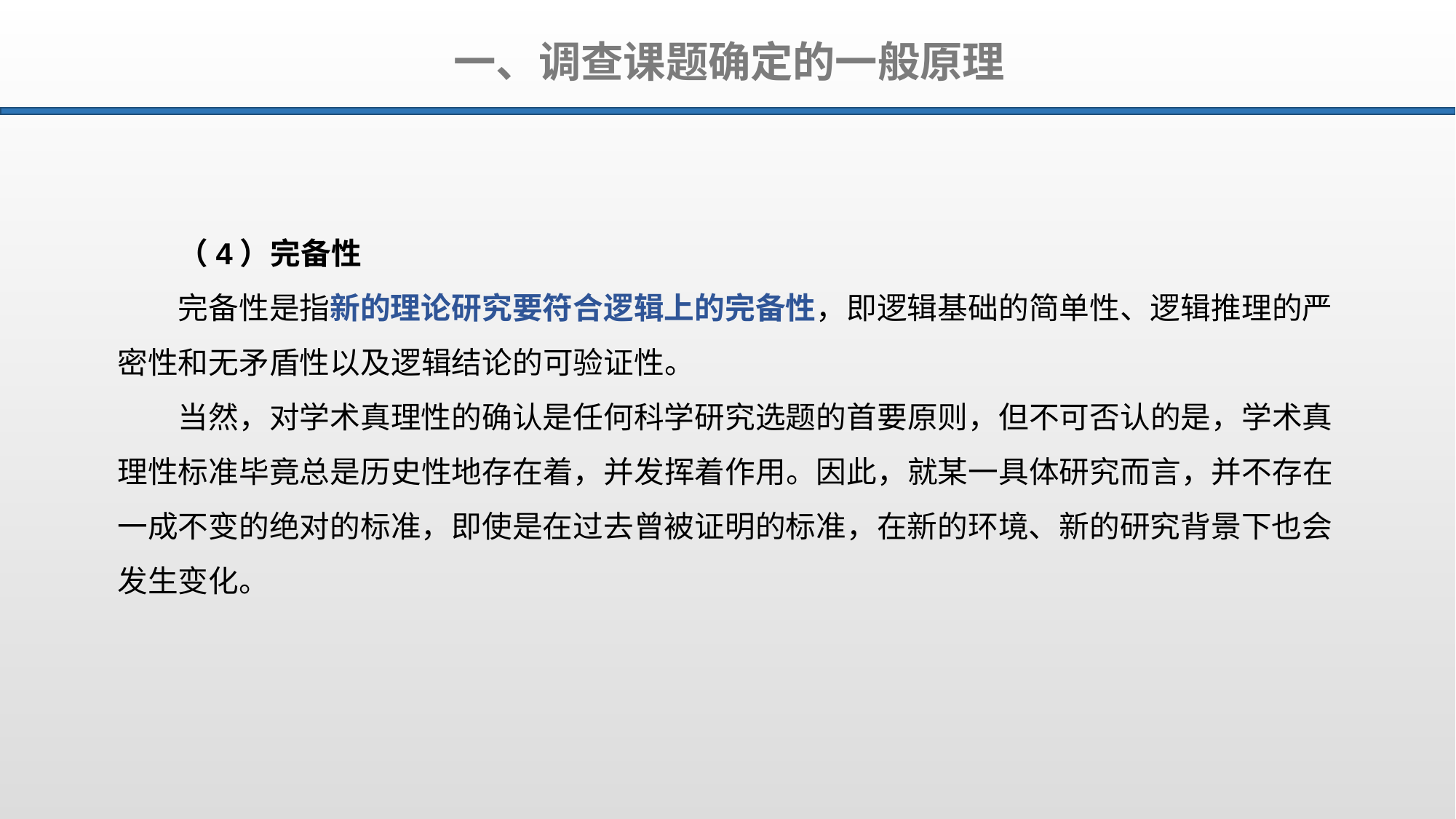

一、调查课题确定的一般原理

（4）完备性
完备性是指新的理论研究要符合逻辑上的完备性，即逻辑基础的简单性、逻辑推理的严密性和无矛盾性以及逻辑结论的可验证性。
当然，对学术真理性的确认是任何科学研究选题的首要原则，但不可否认的是，学术真理性标准毕竟总是历史性地存在着，并发挥着作用。因此，就某一具体研究而言，并不存在一成不变的绝对的标准，即使是在过去曾被证明的标准，在新的环境、新的研究背景下也会发生变化。